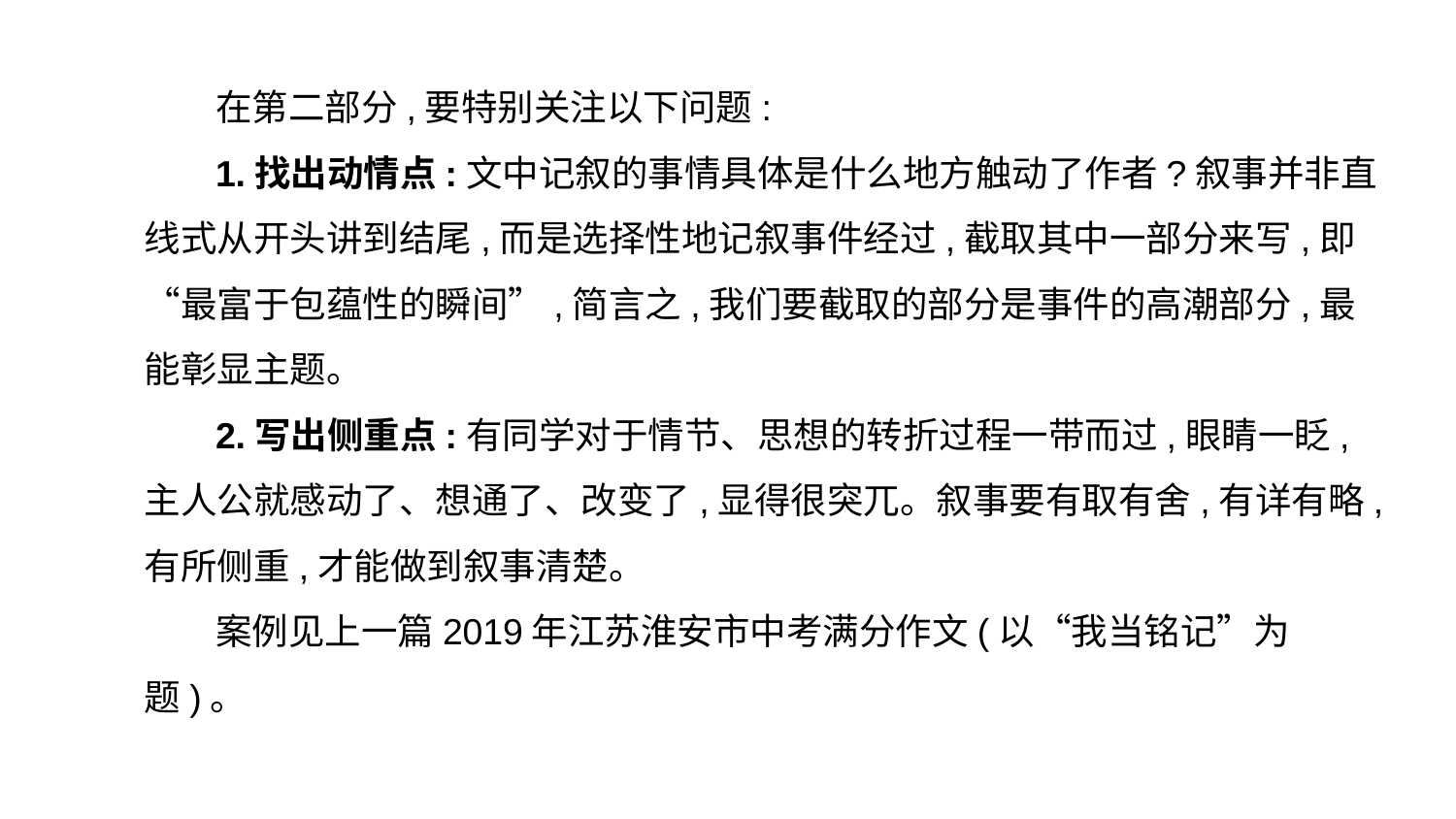

在第二部分,要特别关注以下问题:
1.找出动情点:文中记叙的事情具体是什么地方触动了作者?叙事并非直线式从开头讲到结尾,而是选择性地记叙事件经过,截取其中一部分来写,即“最富于包蕴性的瞬间”,简言之,我们要截取的部分是事件的高潮部分,最能彰显主题。
2.写出侧重点:有同学对于情节、思想的转折过程一带而过,眼睛一眨,主人公就感动了、想通了、改变了,显得很突兀。叙事要有取有舍,有详有略,有所侧重,才能做到叙事清楚。
案例见上一篇2019年江苏淮安市中考满分作文(以“我当铭记”为题)。